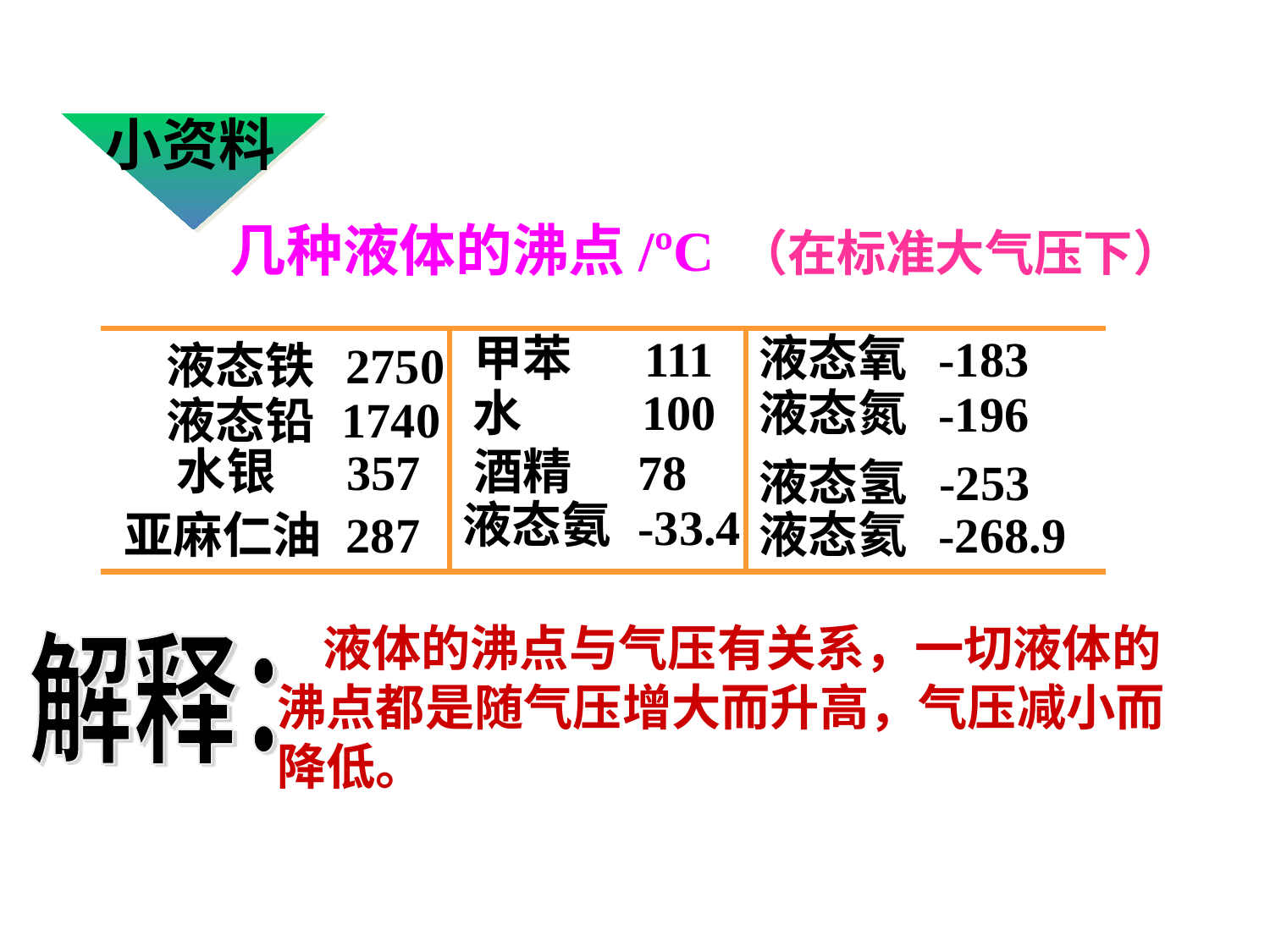

小资料

几种液体的沸点/ºC （在标准大气压下）
甲苯
液态氧
111
-183
液态铁
2750
100
水
液态氮
-196
1740
液态铅
水银
酒精
357
78
液态氢
-253
液态氨
-33.4
亚麻仁油
287
液态氦
-268.9
   液体的沸点与气压有关系，一切液体的沸点都是随气压增大而升高，气压减小而降低。
解释：